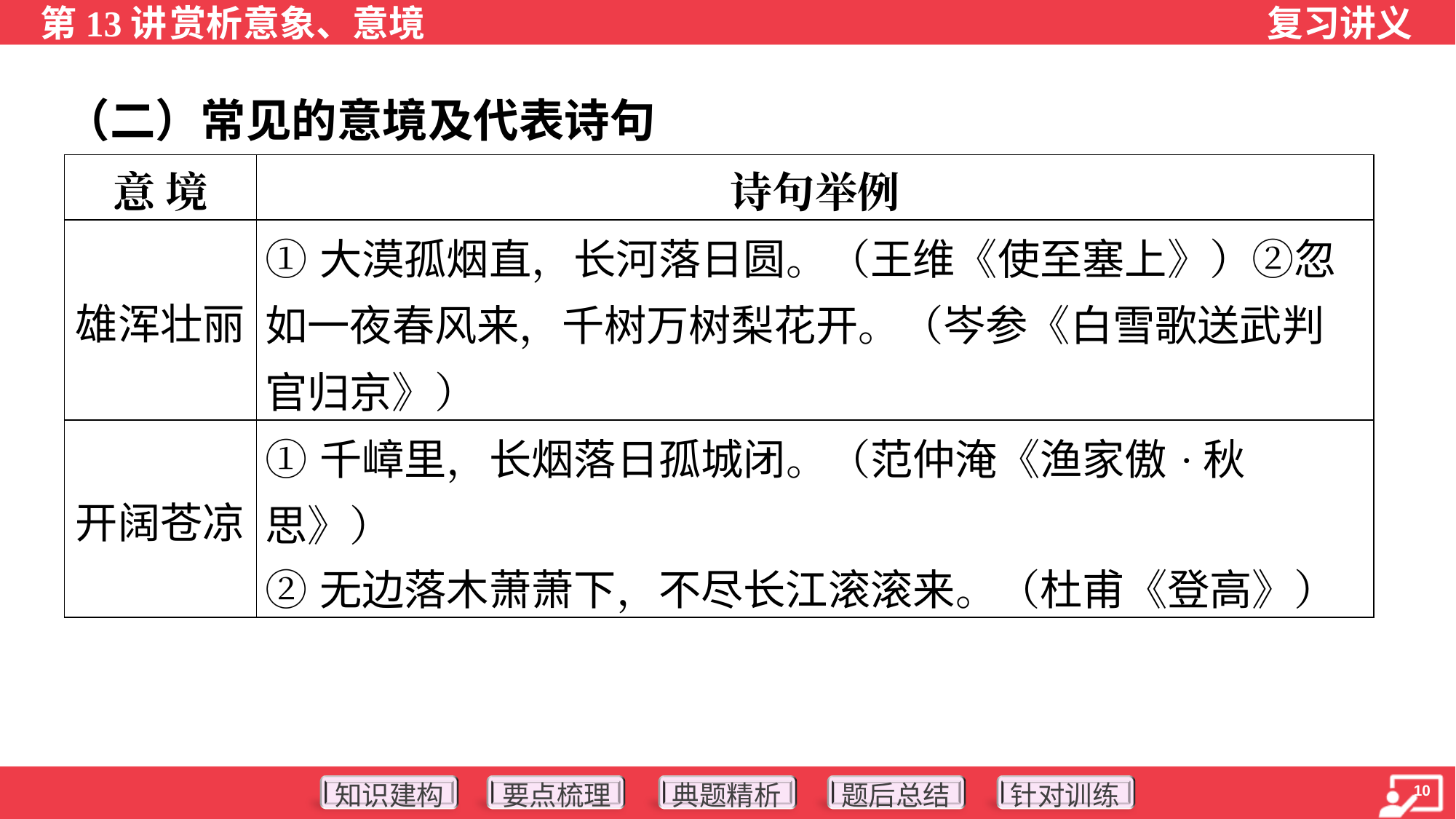

（二）常见的意境及代表诗句
| 意 境 | 诗句举例 |
| --- | --- |
| 雄浑壮丽 | ①大漠孤烟直，长河落日圆。（王维《使至塞上》）②忽如一夜春风来，千树万树梨花开。（岑参《白雪歌送武判官归京》） |
| 开阔苍凉 | ①千嶂里，长烟落日孤城闭。（范仲淹《渔家傲·秋思》） ②无边落木萧萧下，不尽长江滚滚来。（杜甫《登高》） |